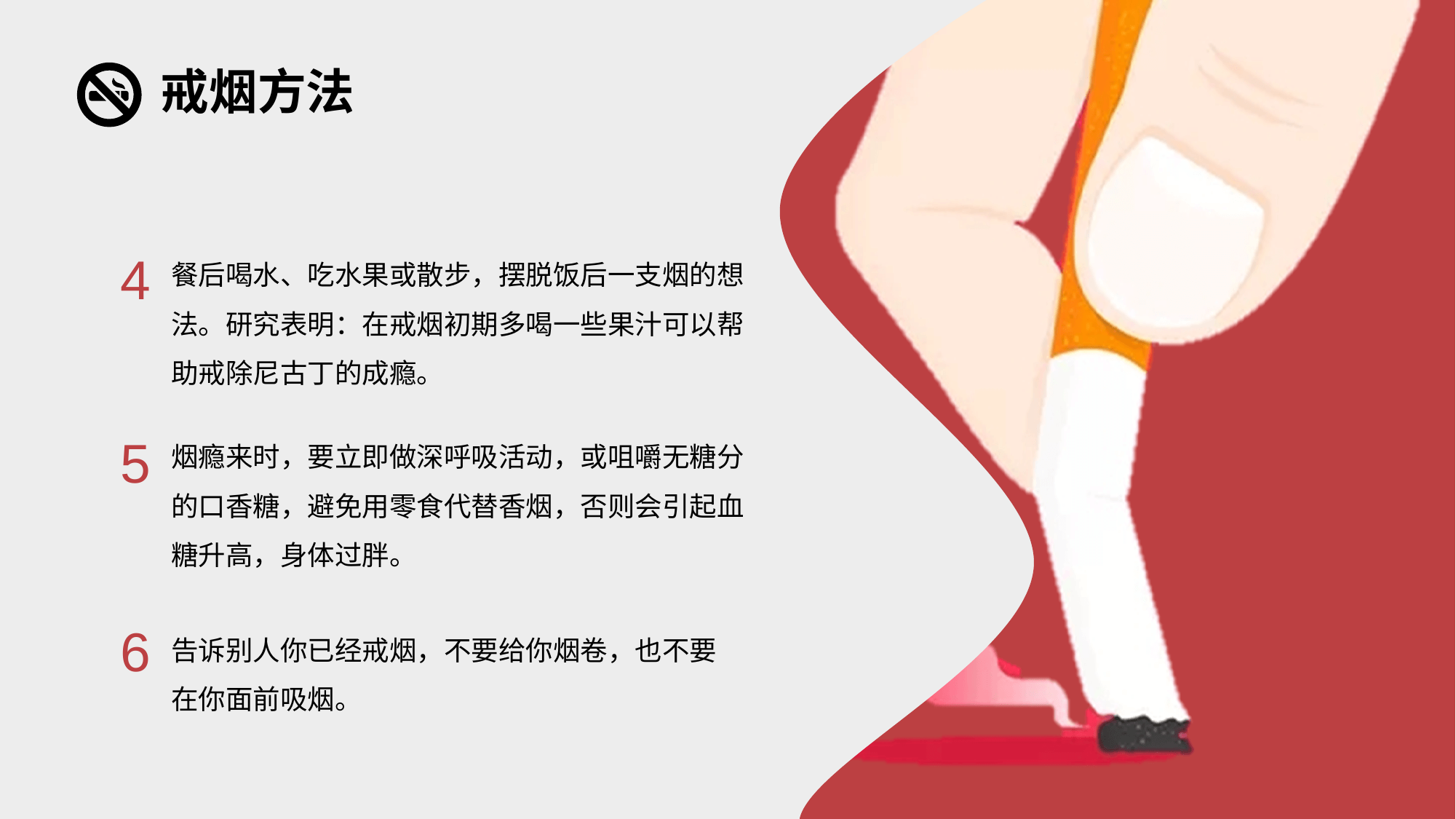

WORLD
NO-SMOKING DAY
戒烟方法

餐后喝水、吃水果或散步，摆脱饭后一支烟的想法。研究表明：在戒烟初期多喝一些果汁可以帮助戒除尼古丁的成瘾。
4
烟瘾来时，要立即做深呼吸活动，或咀嚼无糖分的口香糖，避免用零食代替香烟，否则会引起血糖升高，身体过胖。
5
6
告诉别人你已经戒烟，不要给你烟卷，也不要在你面前吸烟。